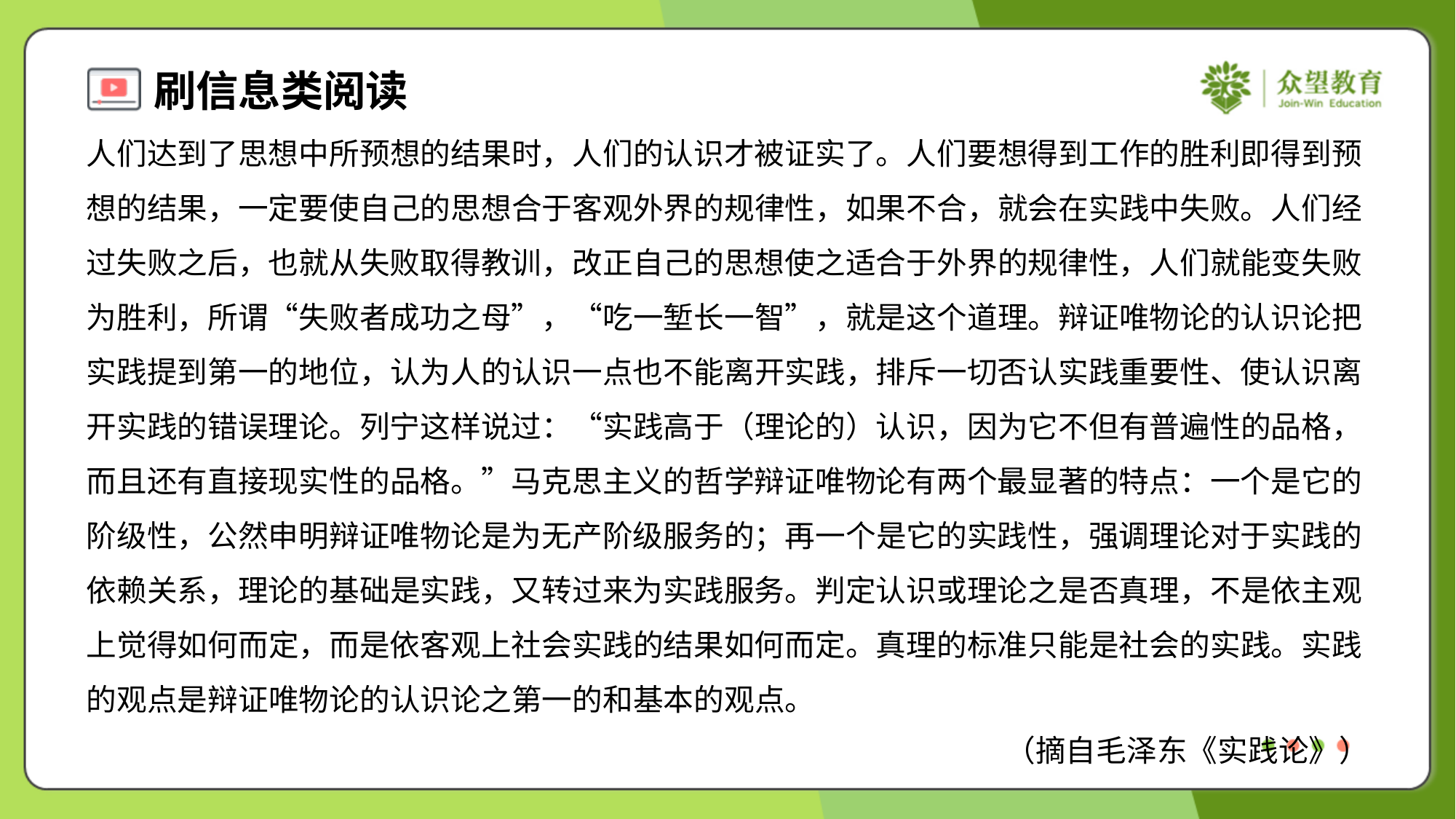

人们达到了思想中所预想的结果时，人们的认识才被证实了。人们要想得到工作的胜利即得到预
想的结果，一定要使自己的思想合于客观外界的规律性，如果不合，就会在实践中失败。人们经
过失败之后，也就从失败取得教训，改正自己的思想使之适合于外界的规律性，人们就能变失败
为胜利，所谓“失败者成功之母”，“吃一堑长一智”，就是这个道理。辩证唯物论的认识论把
实践提到第一的地位，认为人的认识一点也不能离开实践，排斥一切否认实践重要性、使认识离
开实践的错误理论。列宁这样说过：“实践高于（理论的）认识，因为它不但有普遍性的品格，
而且还有直接现实性的品格。”马克思主义的哲学辩证唯物论有两个最显著的特点：一个是它的
阶级性，公然申明辩证唯物论是为无产阶级服务的；再一个是它的实践性，强调理论对于实践的
依赖关系，理论的基础是实践，又转过来为实践服务。判定认识或理论之是否真理，不是依主观
上觉得如何而定，而是依客观上社会实践的结果如何而定。真理的标准只能是社会的实践。实践
的观点是辩证唯物论的认识论之第一的和基本的观点。
（摘自毛泽东《实践论》）